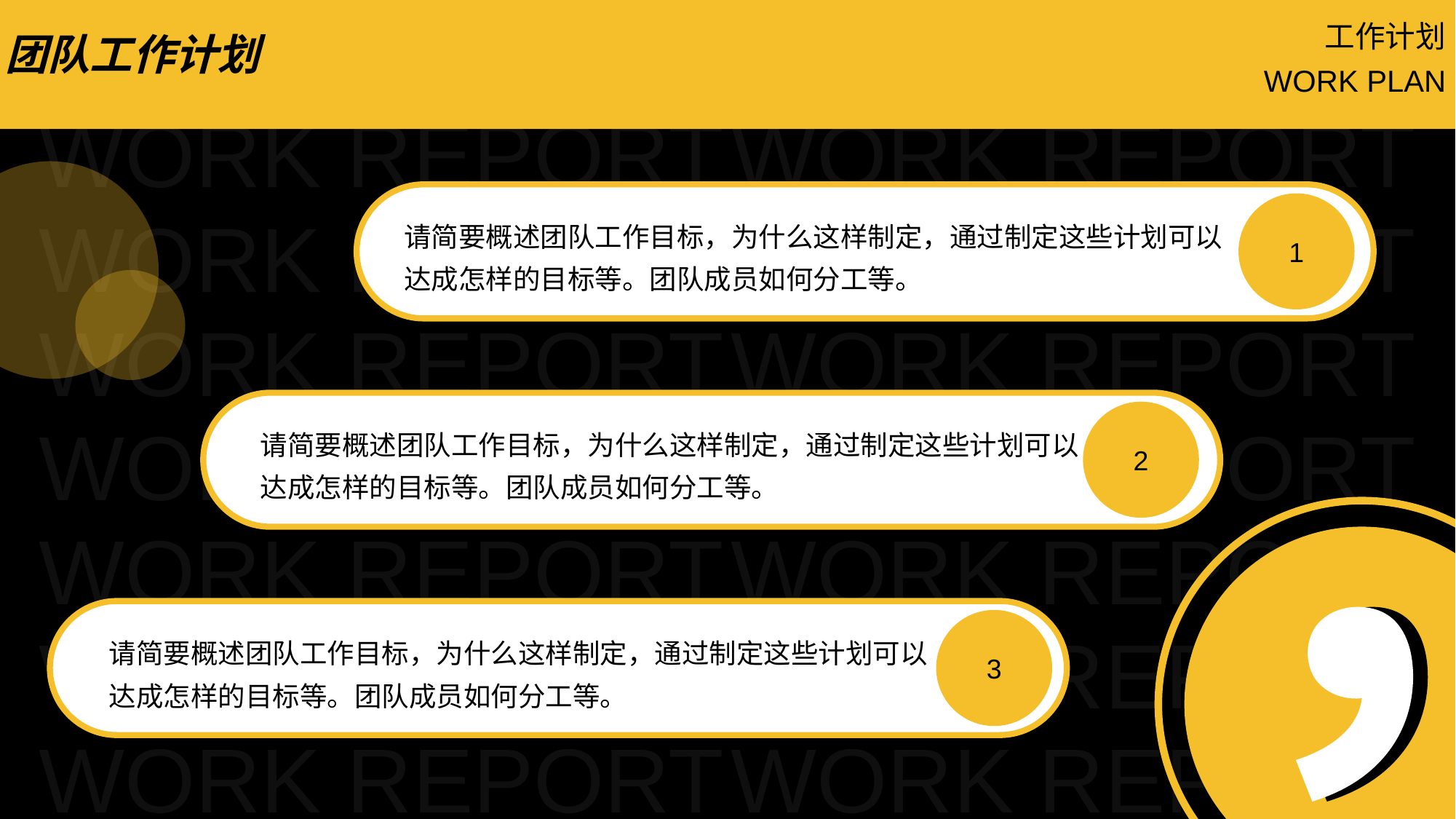

工作计划
团队工作计划
WORK PLAN

请简要概述团队工作目标，为什么这样制定，通过制定这些计划可以达成怎样的目标等。团队成员如何分工等。
1

2
请简要概述团队工作目标，为什么这样制定，通过制定这些计划可以达成怎样的目标等。团队成员如何分工等。

3
请简要概述团队工作目标，为什么这样制定，通过制定这些计划可以达成怎样的目标等。团队成员如何分工等。